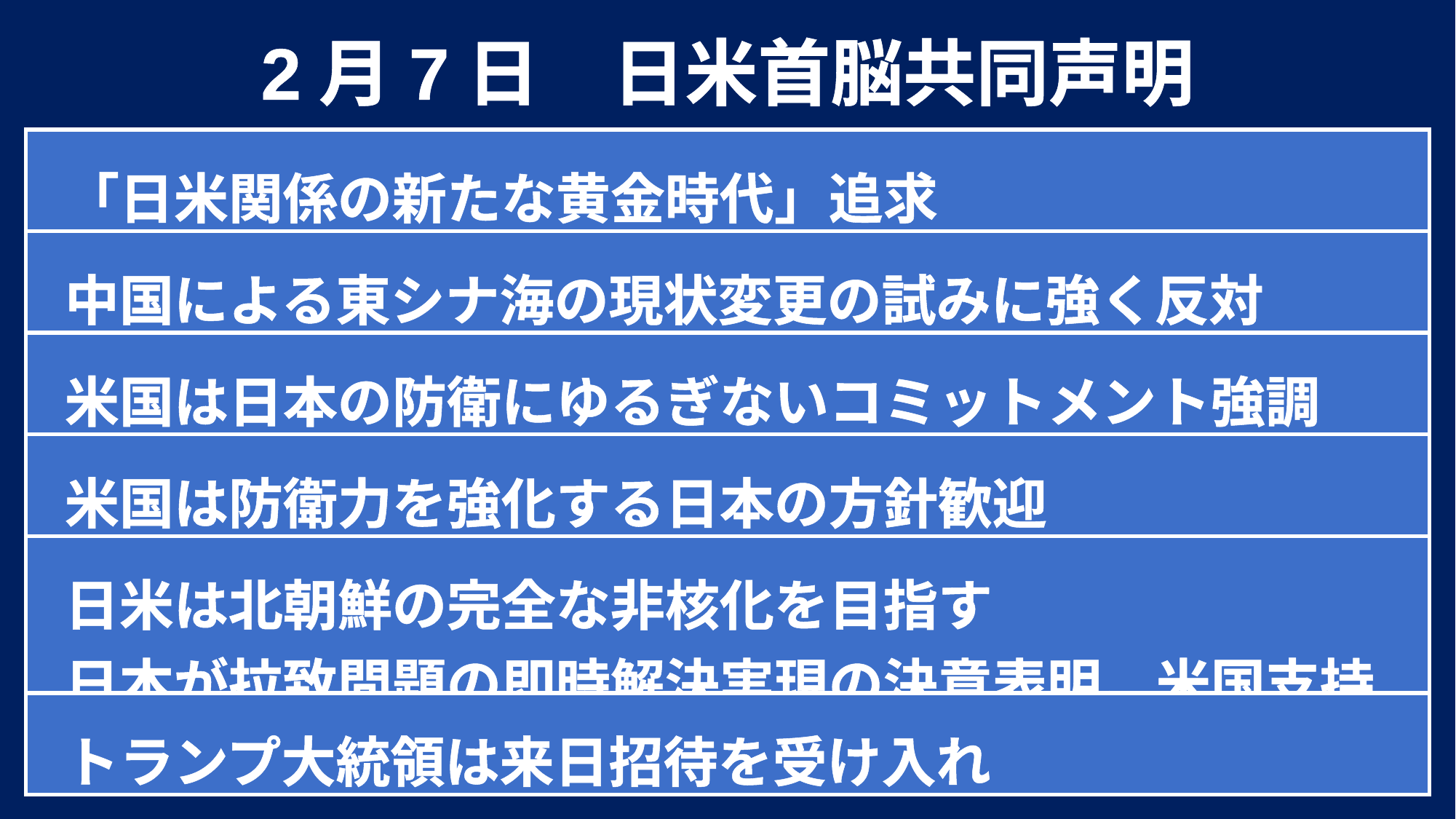

2月7日　日米首脳共同声明
| 「日米関係の新たな黄金時代」追求 |
| --- |
| 中国による東シナ海の現状変更の試みに強く反対 |
| 米国は日本の防衛にゆるぎないコミットメント強調 |
| 米国は防衛力を強化する日本の方針歓迎 |
| 日米は北朝鮮の完全な非核化を目指す 日本が拉致問題の即時解決実現の決意表明、米国支持 |
| トランプ大統領は来日招待を受け入れ |